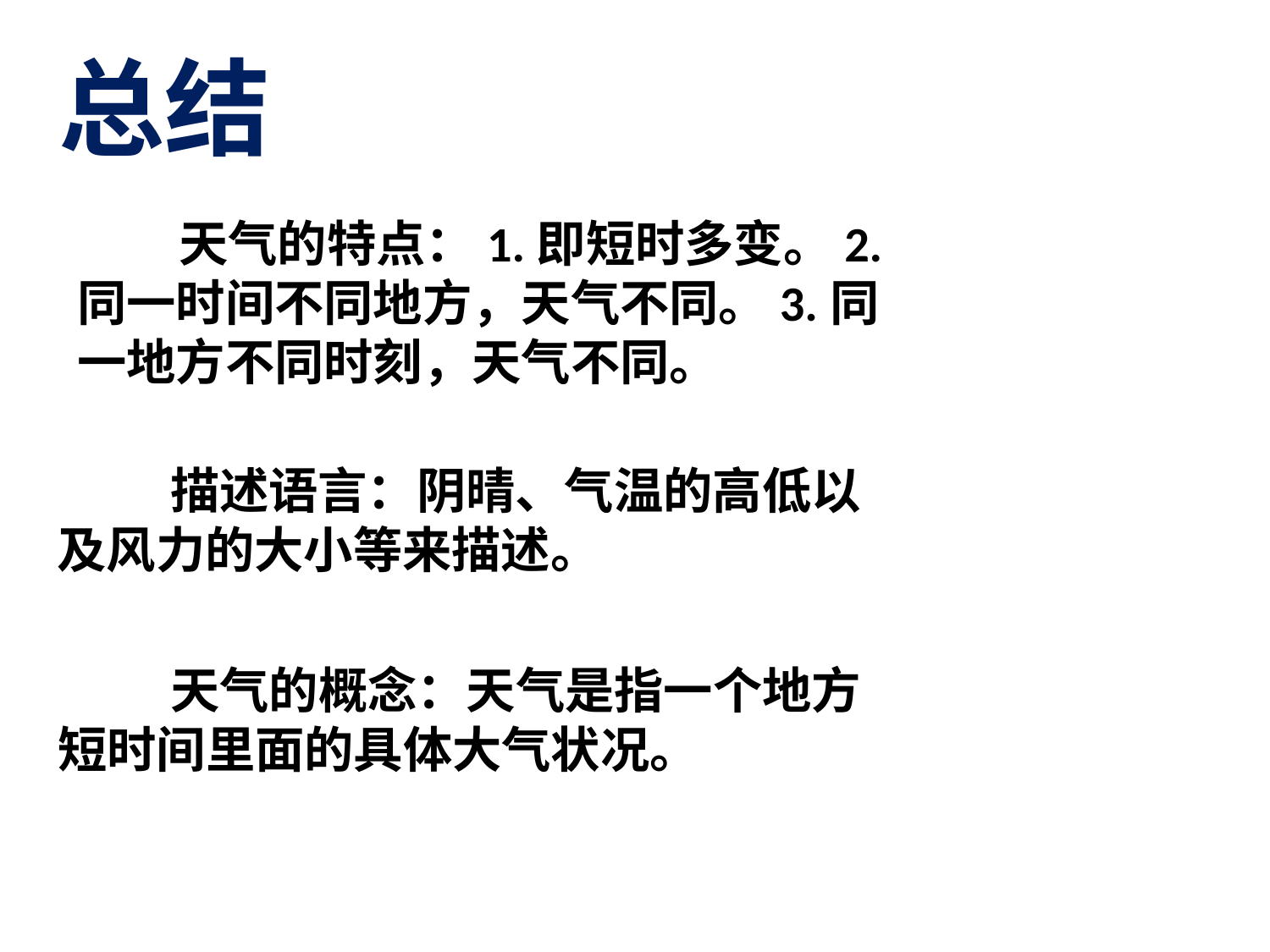

总结
        天气的特点：1.即短时多变。2.同一时间不同地方，天气不同。3.同一地方不同时刻，天气不同。
         描述语言：阴晴、气温的高低以及风力的大小等来描述。
         天气的概念：天气是指一个地方短时间里面的具体大气状况。